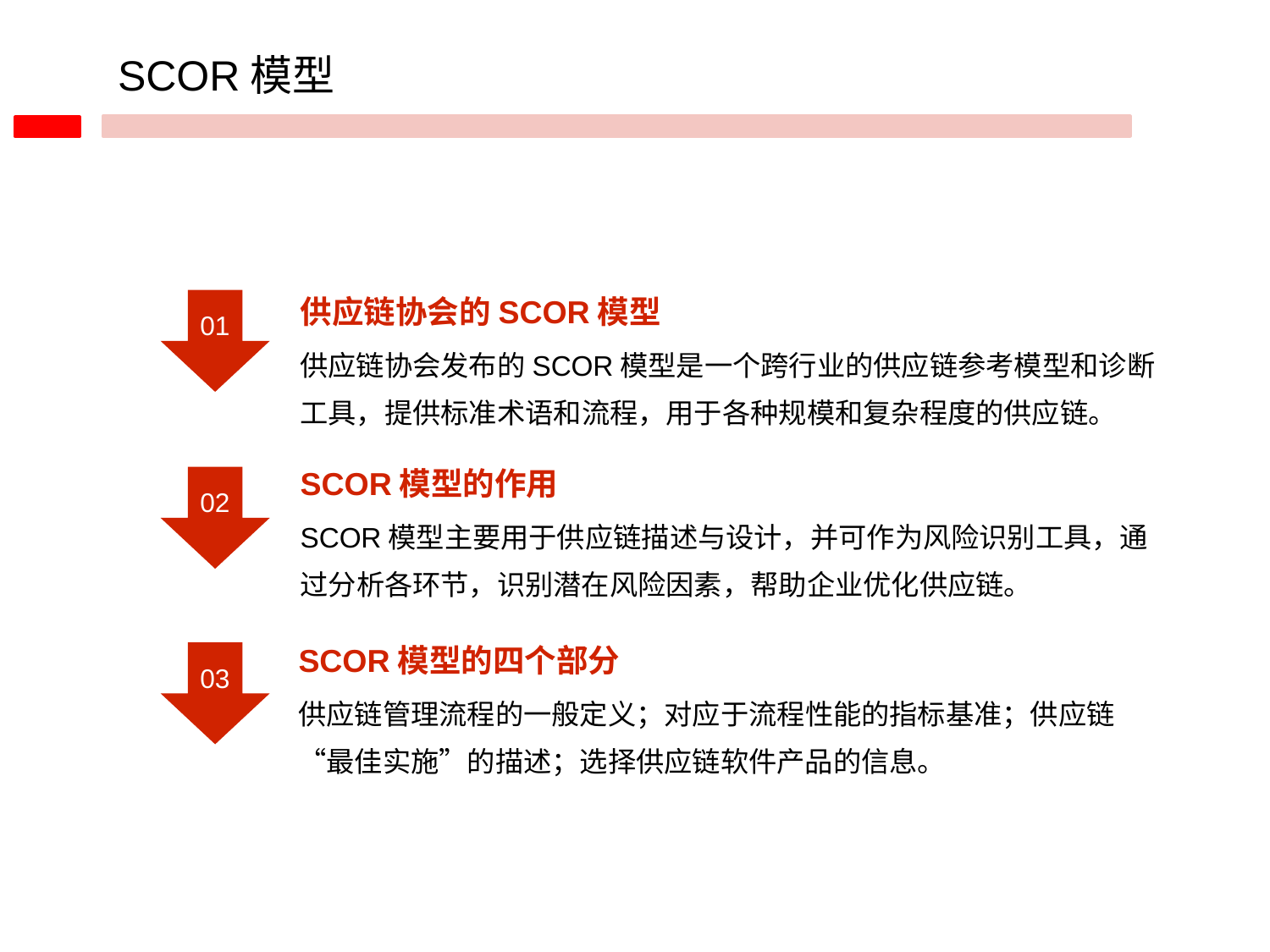

SCOR模型
供应链协会的SCOR模型

01

供应链协会发布的SCOR模型是一个跨行业的供应链参考模型和诊断工具，提供标准术语和流程，用于各种规模和复杂程度的供应链。
SCOR模型的作用

02

SCOR模型主要用于供应链描述与设计，并可作为风险识别工具，通过分析各环节，识别潜在风险因素，帮助企业优化供应链。
SCOR模型的四个部分

03

供应链管理流程的一般定义；对应于流程性能的指标基准；供应链“最佳实施”的描述；选择供应链软件产品的信息。